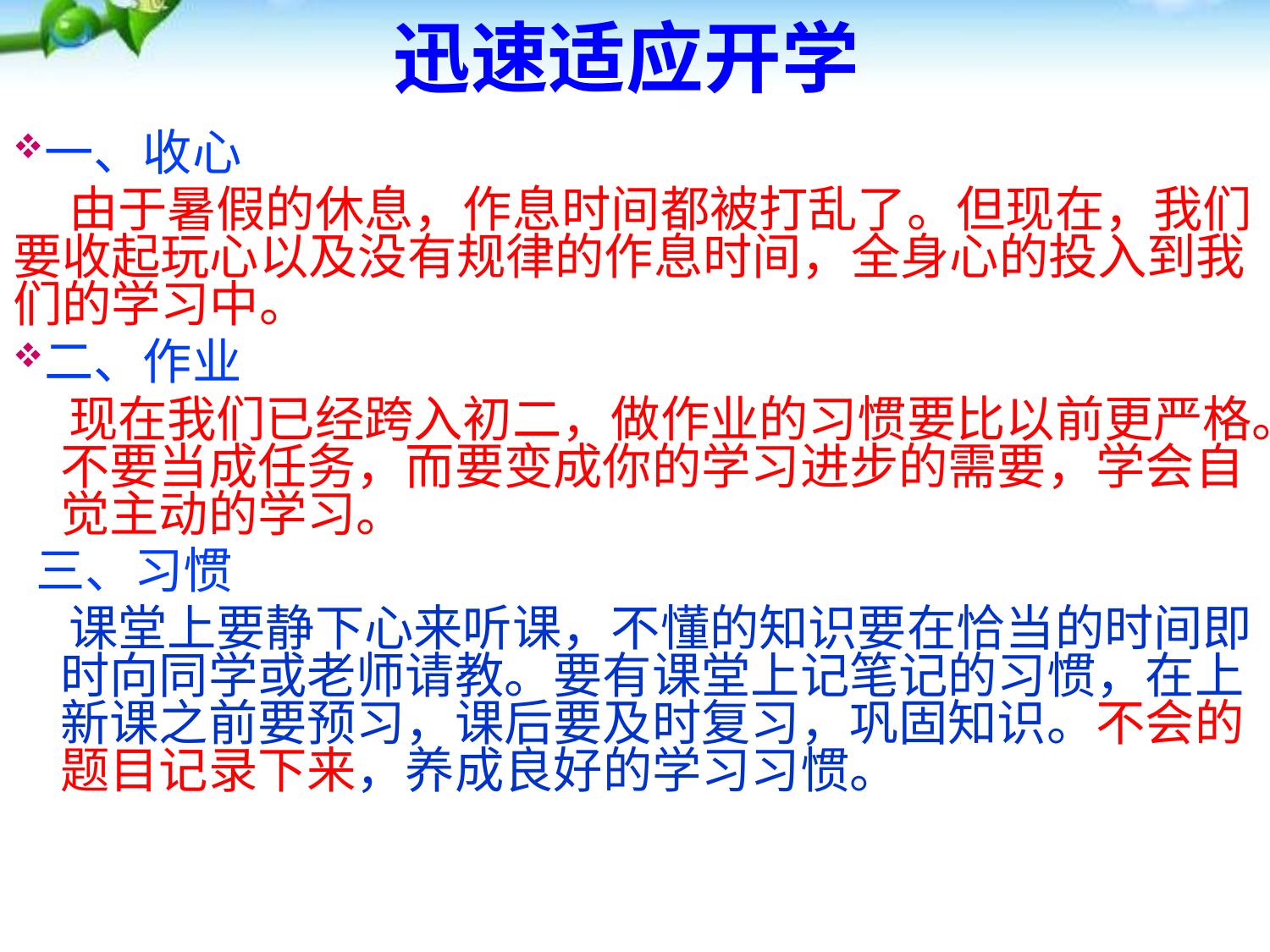

# 迅速适应开学
一、收心
    由于暑假的休息，作息时间都被打乱了。但现在，我们要收起玩心以及没有规律的作息时间，全身心的投入到我们的学习中。
二、作业
    现在我们已经跨入初二，做作业的习惯要比以前更严格。不要当成任务，而要变成你的学习进步的需要，学会自觉主动的学习。
 三、习惯
    课堂上要静下心来听课，不懂的知识要在恰当的时间即时向同学或老师请教。要有课堂上记笔记的习惯，在上新课之前要预习，课后要及时复习，巩固知识。不会的题目记录下来，养成良好的学习习惯。